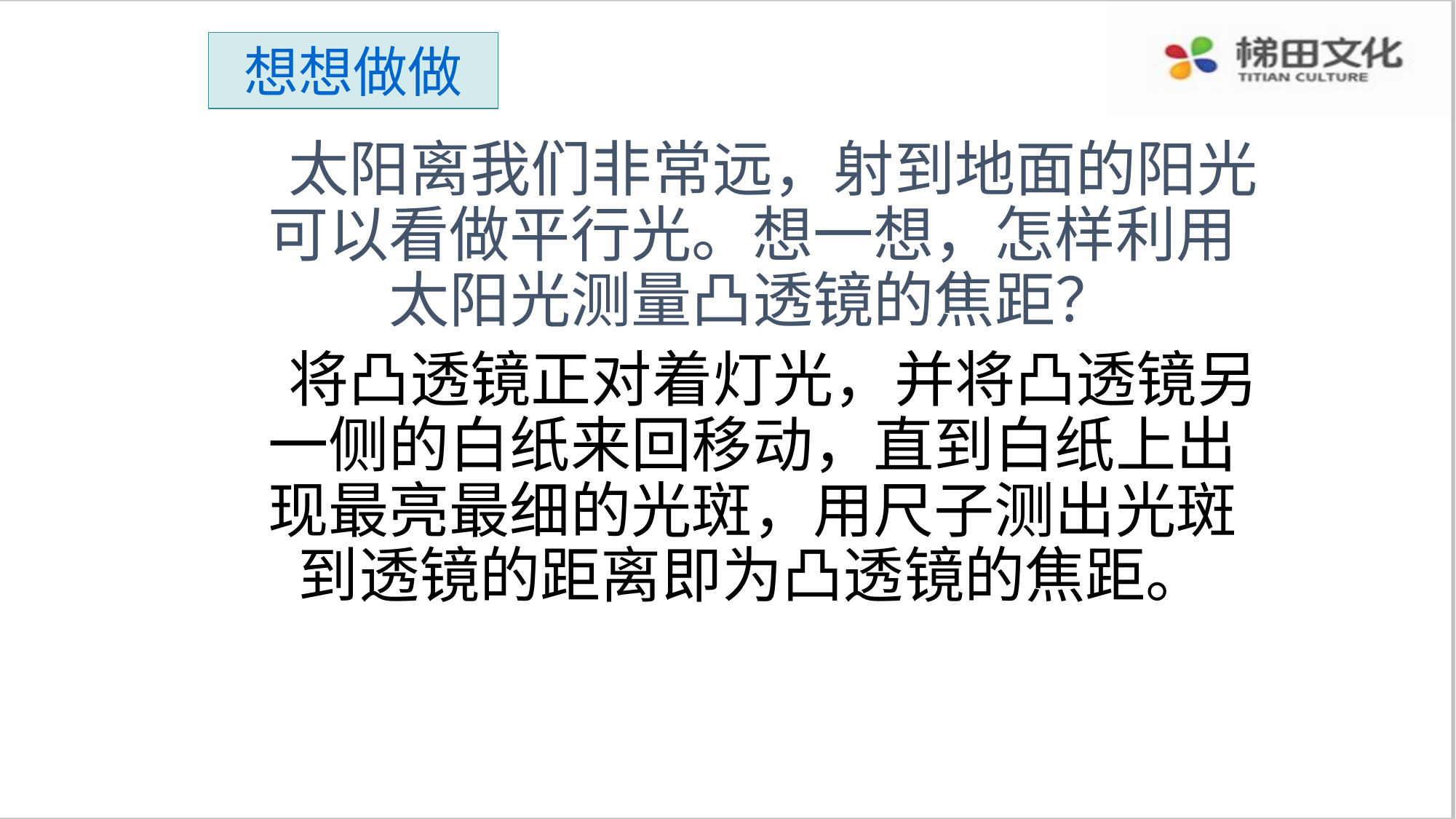

想想做做
  太阳离我们非常远，射到地面的阳光可以看做平行光。想一想，怎样利用太阳光测量凸透镜的焦距？
  将凸透镜正对着灯光，并将凸透镜另一侧的白纸来回移动，直到白纸上出现最亮最细的光斑，用尺子测出光斑到透镜的距离即为凸透镜的焦距。